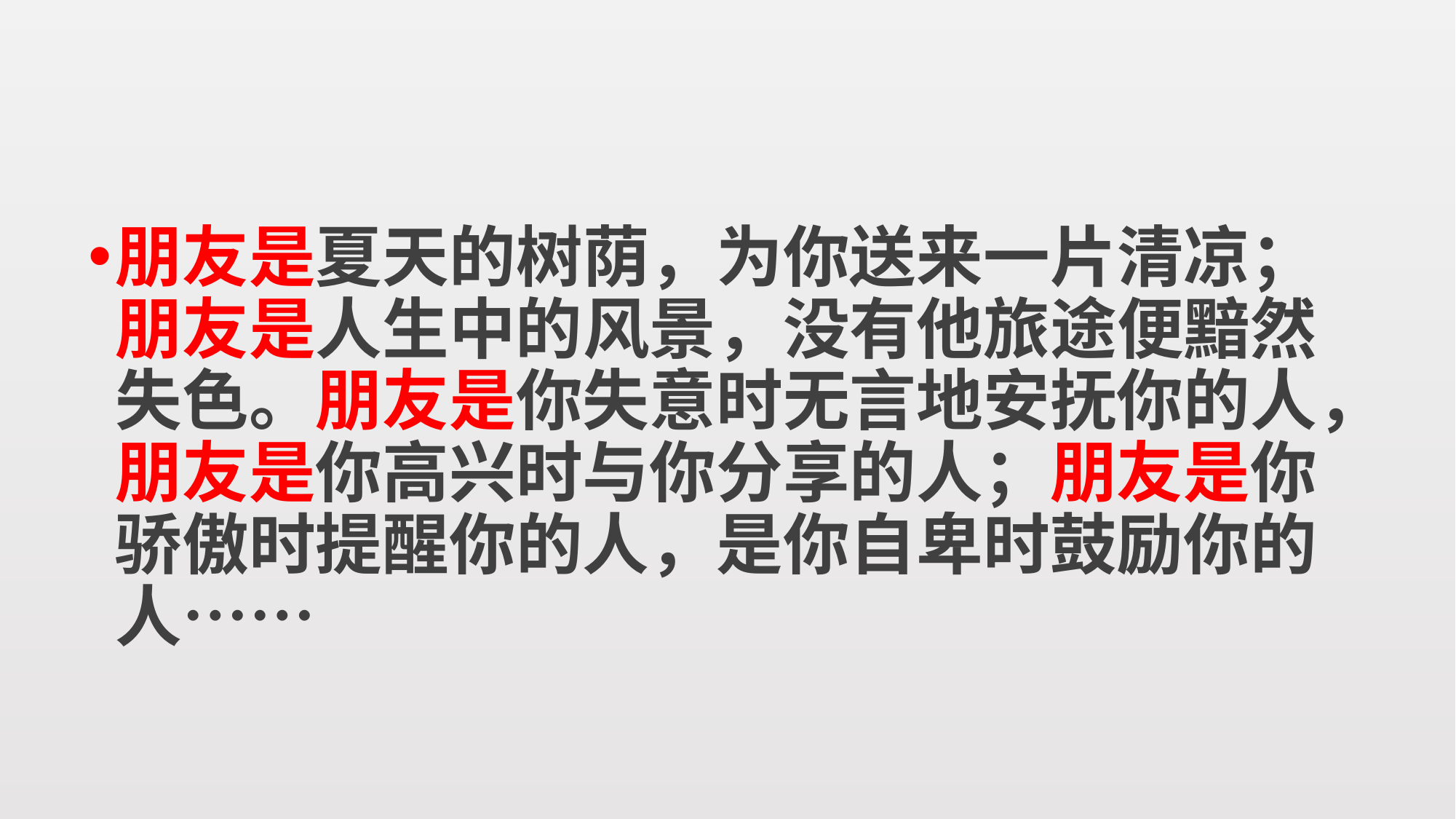

#
朋友是夏天的树荫，为你送来一片清凉；朋友是人生中的风景，没有他旅途便黯然失色。朋友是你失意时无言地安抚你的人，朋友是你高兴时与你分享的人；朋友是你骄傲时提醒你的人，是你自卑时鼓励你的人……